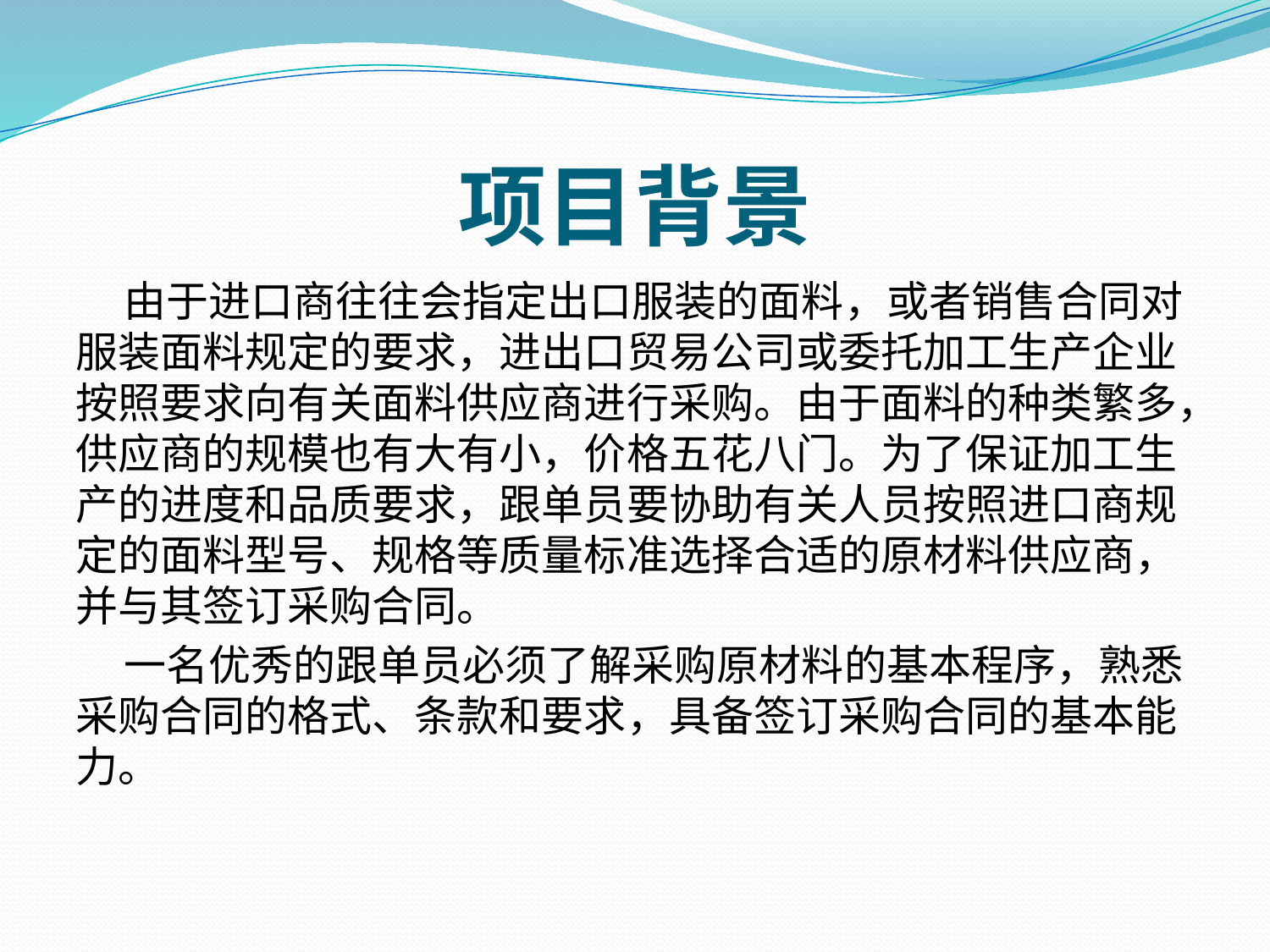

# 项目背景
    由于进口商往往会指定出口服装的面料，或者销售合同对服装面料规定的要求，进出口贸易公司或委托加工生产企业按照要求向有关面料供应商进行采购。由于面料的种类繁多，供应商的规模也有大有小，价格五花八门。为了保证加工生产的进度和品质要求，跟单员要协助有关人员按照进口商规定的面料型号、规格等质量标准选择合适的原材料供应商，并与其签订采购合同。
    一名优秀的跟单员必须了解采购原材料的基本程序，熟悉采购合同的格式、条款和要求，具备签订采购合同的基本能力。